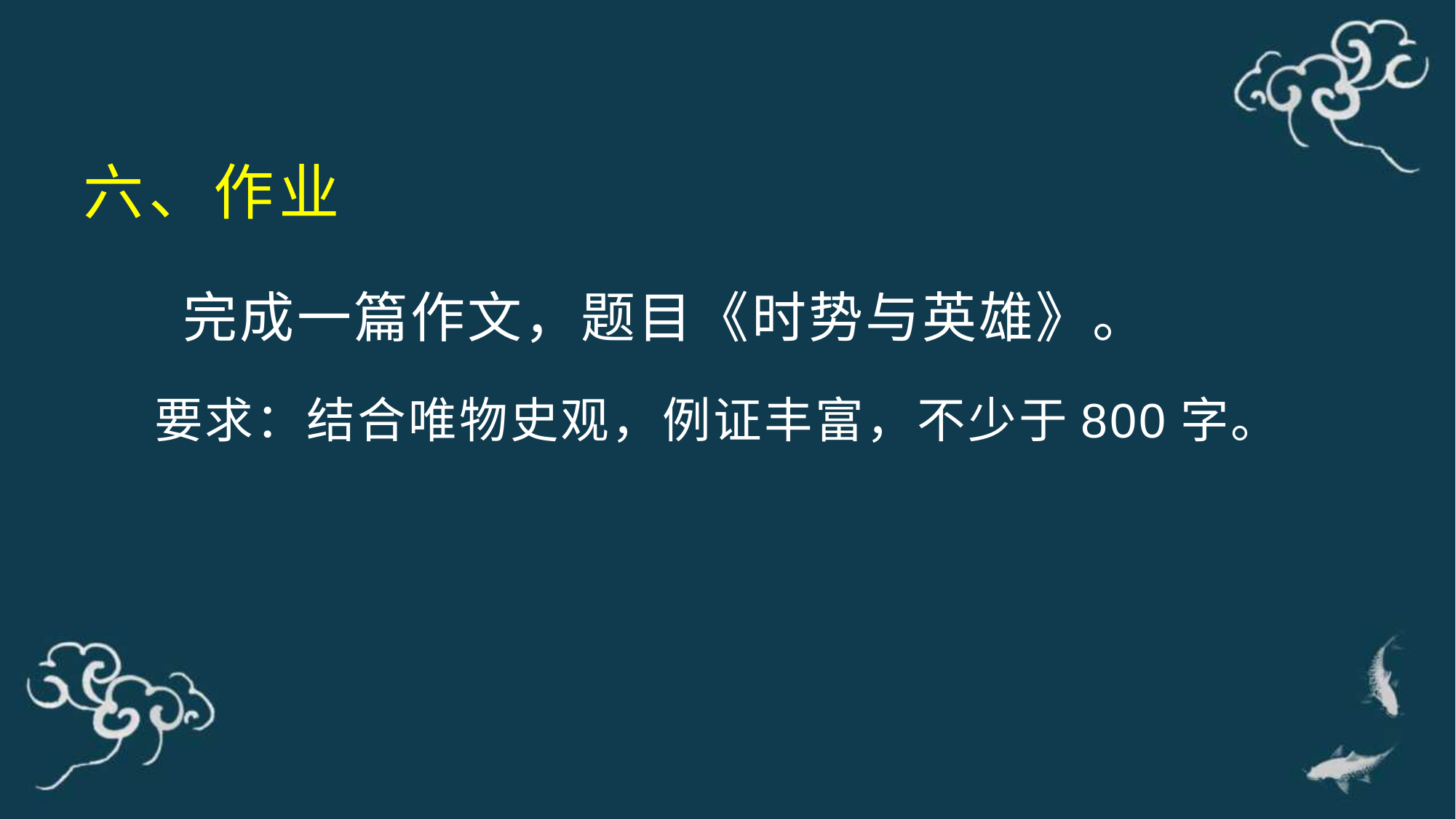

# 六、作业
      完成一篇作文，题目《时势与英雄》。
    要求：结合唯物史观，例证丰富，不少于800字。